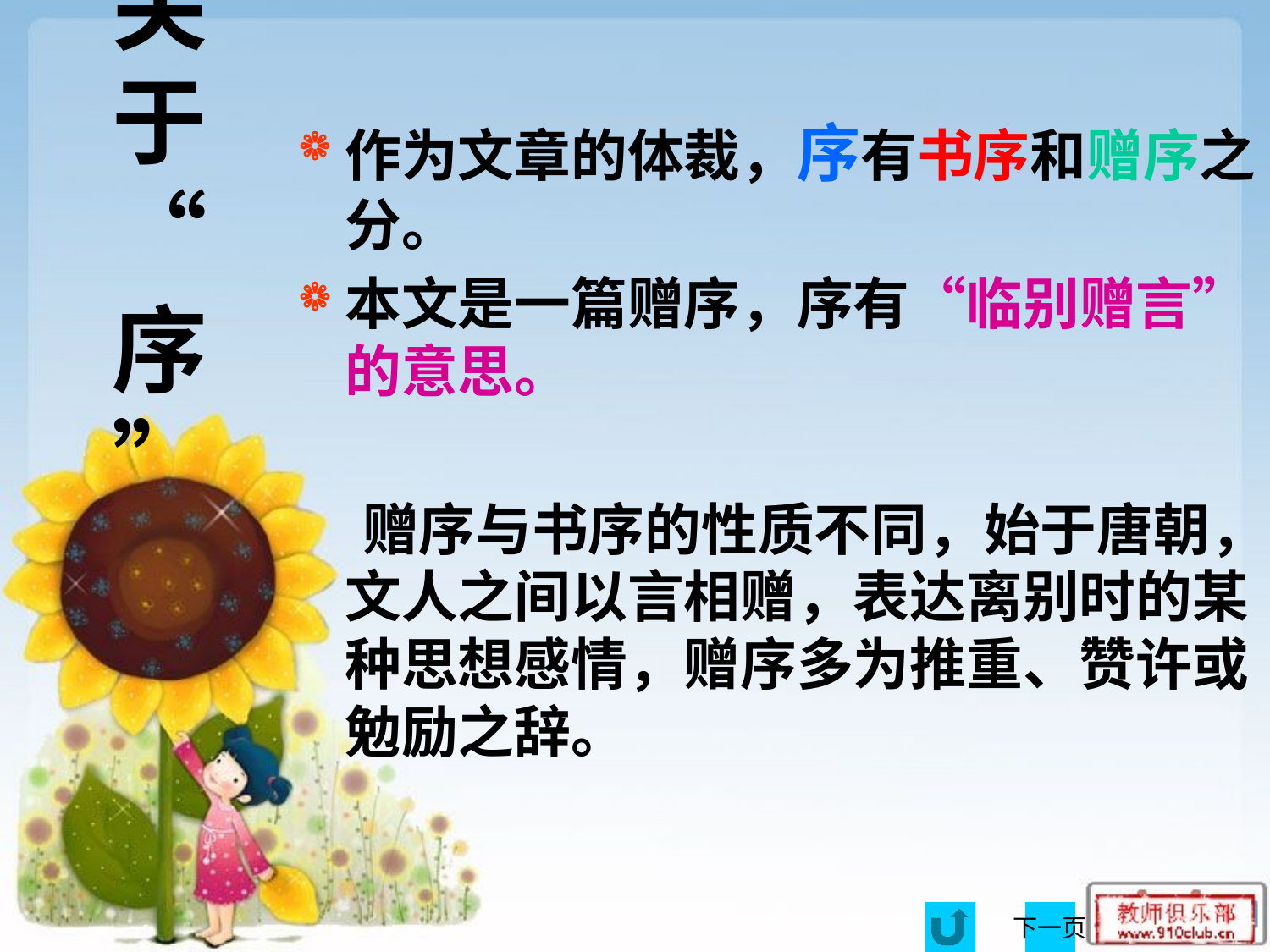

# 关于“序”

作为文章的体裁，序有书序和赠序之分。
本文是一篇赠序，序有“临别赠言”的意思。

    赠序与书序的性质不同，始于唐朝，文人之间以言相赠，表达离别时的某种思想感情，赠序多为推重、赞许或勉励之辞。
下一页